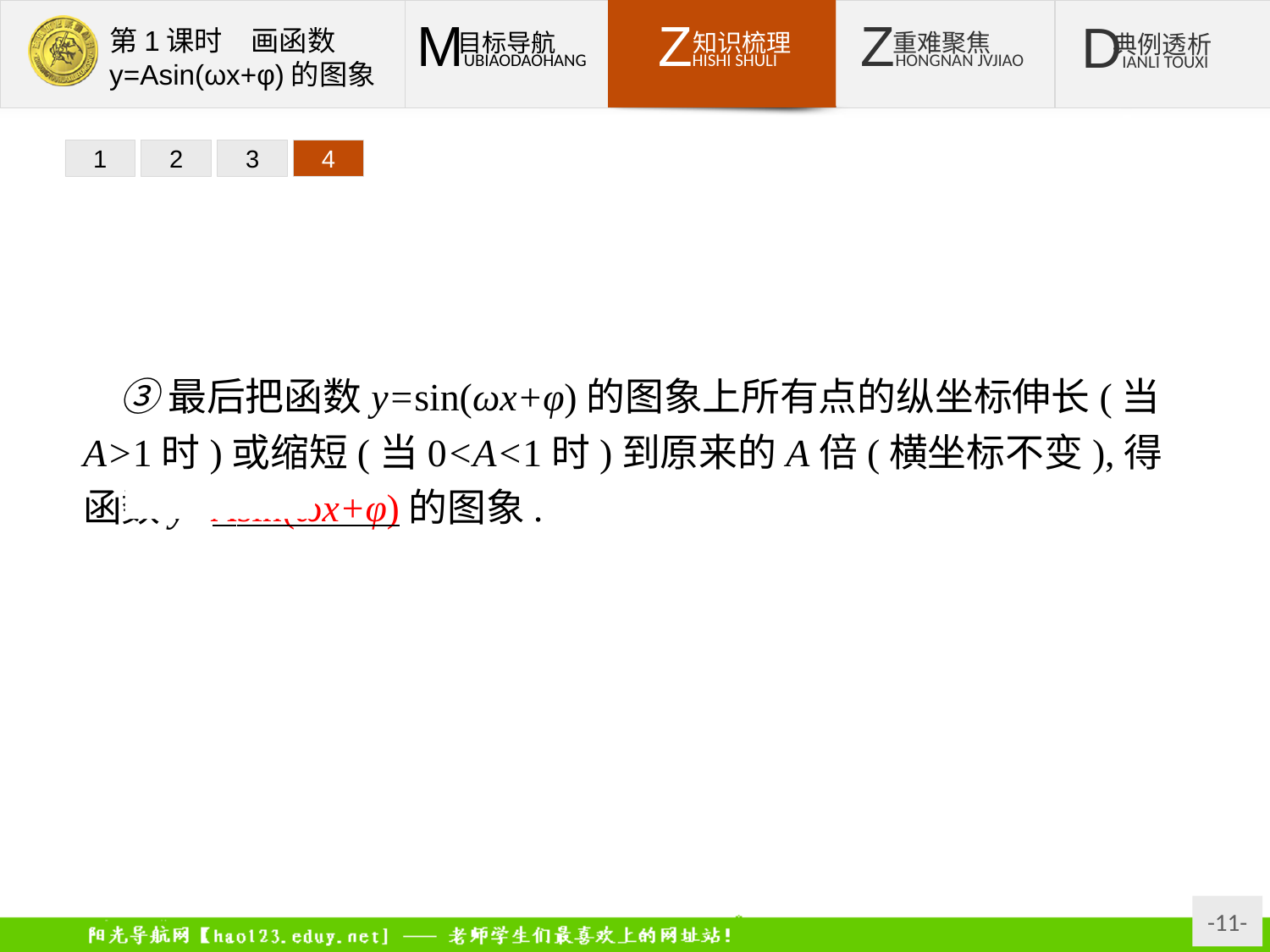

1
2
3
4
③最后把函数y=sin(ωx+φ)的图象上所有点的纵坐标伸长(当A>1时)或缩短(当0<A<1时)到原来的A倍(横坐标不变),得函数y=Asin(ωx+φ)的图象.